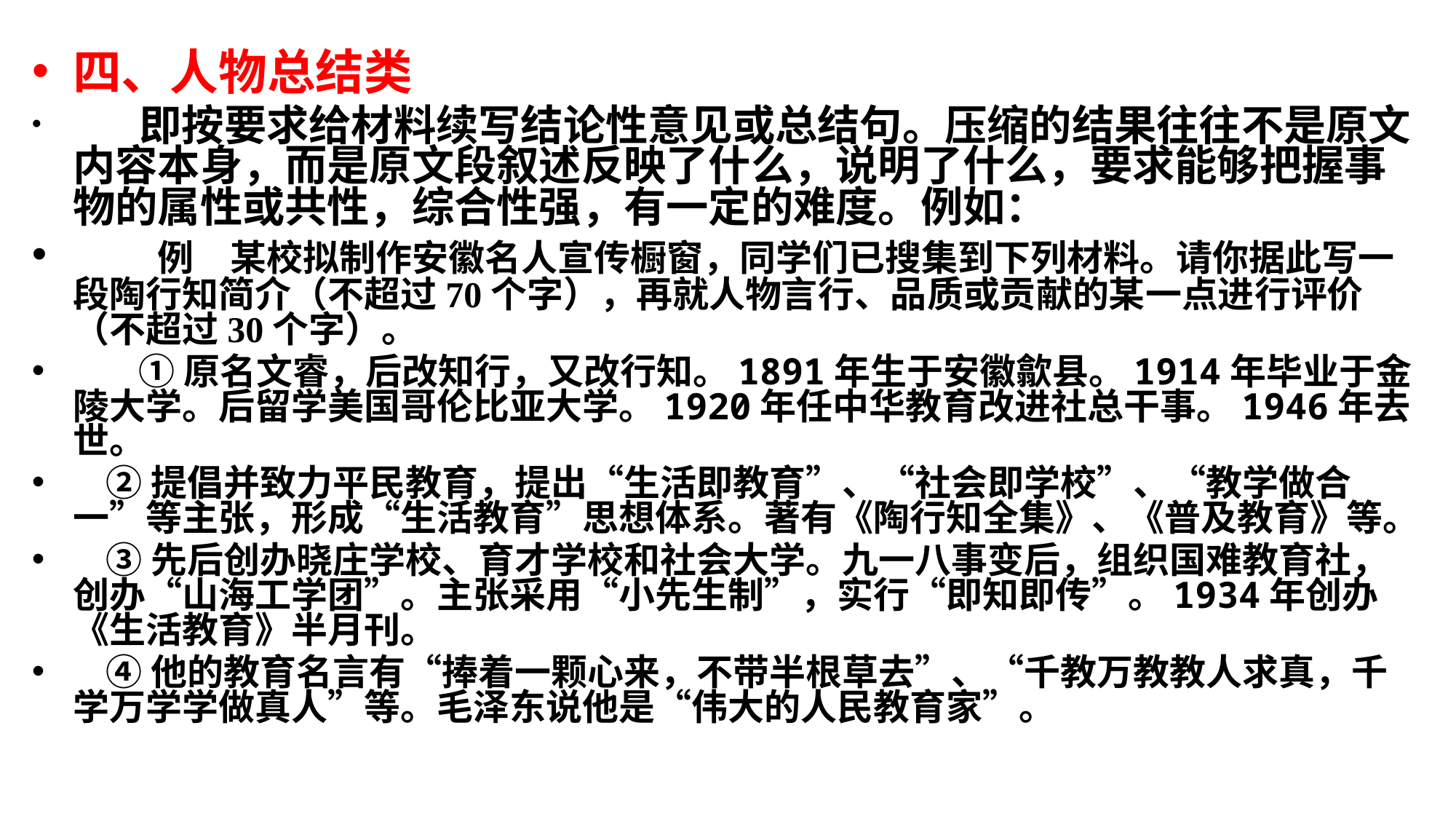

四、人物总结类
        即按要求给材料续写结论性意见或总结句。压缩的结果往往不是原文内容本身，而是原文段叙述反映了什么，说明了什么，要求能够把握事物的属性或共性，综合性强，有一定的难度。例如：
        例　某校拟制作安徽名人宣传橱窗，同学们已搜集到下列材料。请你据此写一段陶行知简介（不超过70个字），再就人物言行、品质或贡献的某一点进行评价（不超过30个字）。
        ①原名文睿，后改知行，又改行知。1891年生于安徽歙县。1914年毕业于金陵大学。后留学美国哥伦比亚大学。1920年任中华教育改进社总干事。1946年去世。
    ②提倡并致力平民教育，提出“生活即教育”、“社会即学校”、“教学做合一”等主张，形成“生活教育”思想体系。著有《陶行知全集》、《普及教育》等。
    ③先后创办晓庄学校、育才学校和社会大学。九一八事变后，组织国难教育社，创办“山海工学团”。主张采用“小先生制”，实行“即知即传”。1934年创办《生活教育》半月刊。
    ④他的教育名言有“捧着一颗心来，不带半根草去”、“千教万教教人求真，千学万学学做真人”等。毛泽东说他是“伟大的人民教育家”。